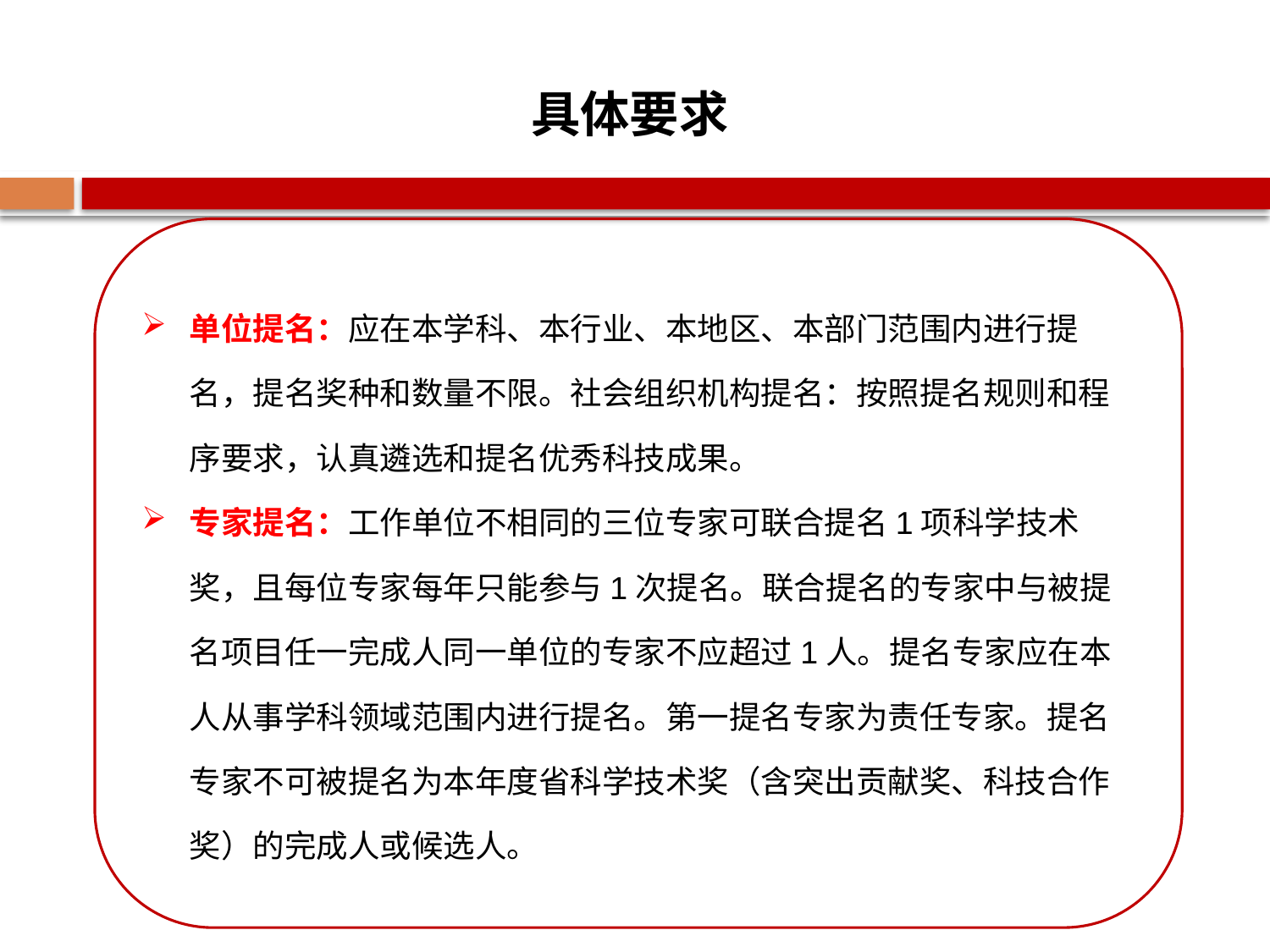

具体要求
单位提名：应在本学科、本行业、本地区、本部门范围内进行提名，提名奖种和数量不限。社会组织机构提名：按照提名规则和程序要求，认真遴选和提名优秀科技成果。
专家提名：工作单位不相同的三位专家可联合提名1项科学技术奖，且每位专家每年只能参与1次提名。联合提名的专家中与被提名项目任一完成人同一单位的专家不应超过1人。提名专家应在本人从事学科领域范围内进行提名。第一提名专家为责任专家。提名专家不可被提名为本年度省科学技术奖（含突出贡献奖、科技合作奖）的完成人或候选人。